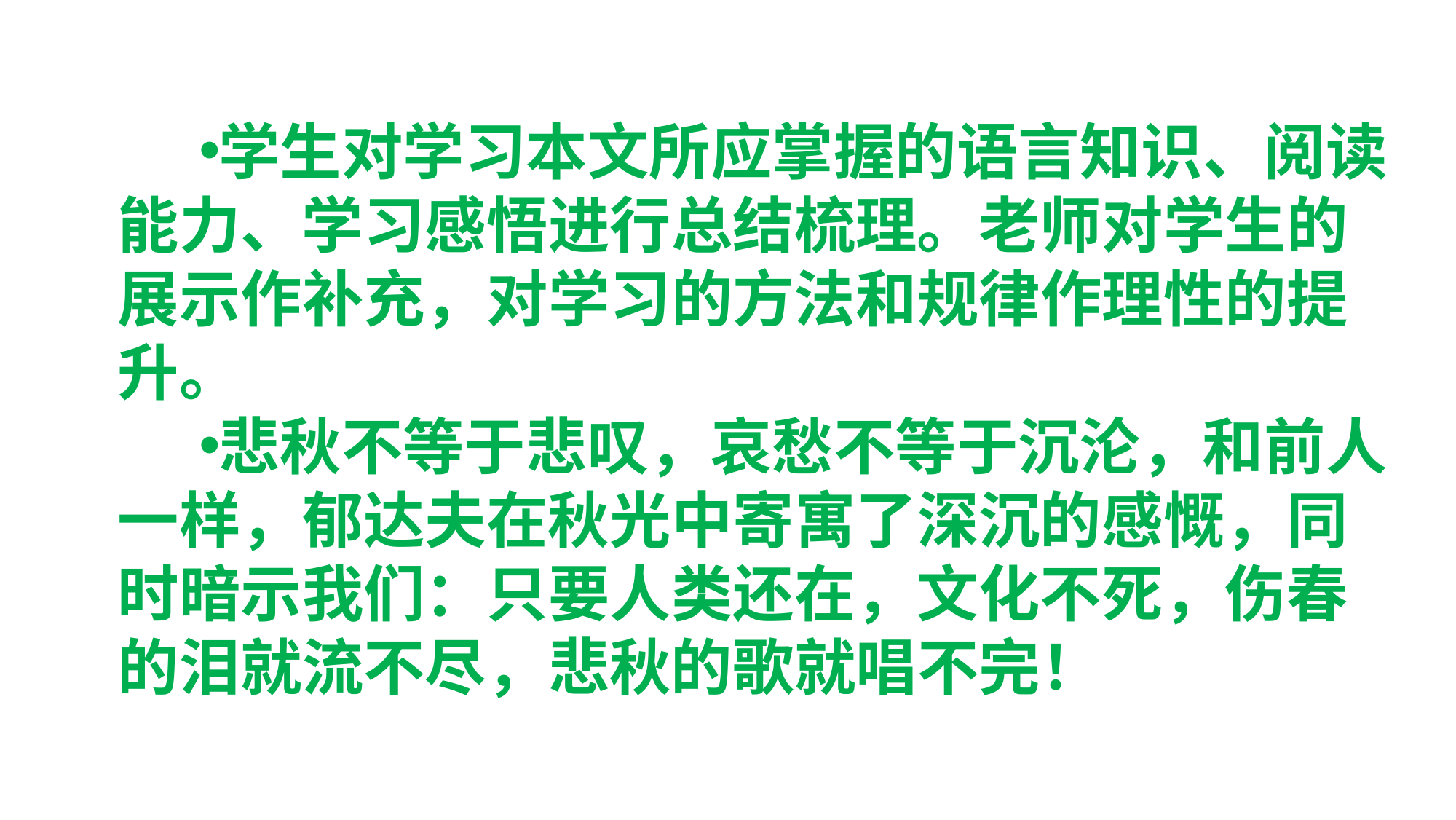

学生对学习本文所应掌握的语言知识、阅读能力、学习感悟进行总结梳理。老师对学生的展示作补充，对学习的方法和规律作理性的提升。
悲秋不等于悲叹，哀愁不等于沉沦，和前人一样，郁达夫在秋光中寄寓了深沉的感慨，同时暗示我们：只要人类还在，文化不死，伤春的泪就流不尽，悲秋的歌就唱不完！